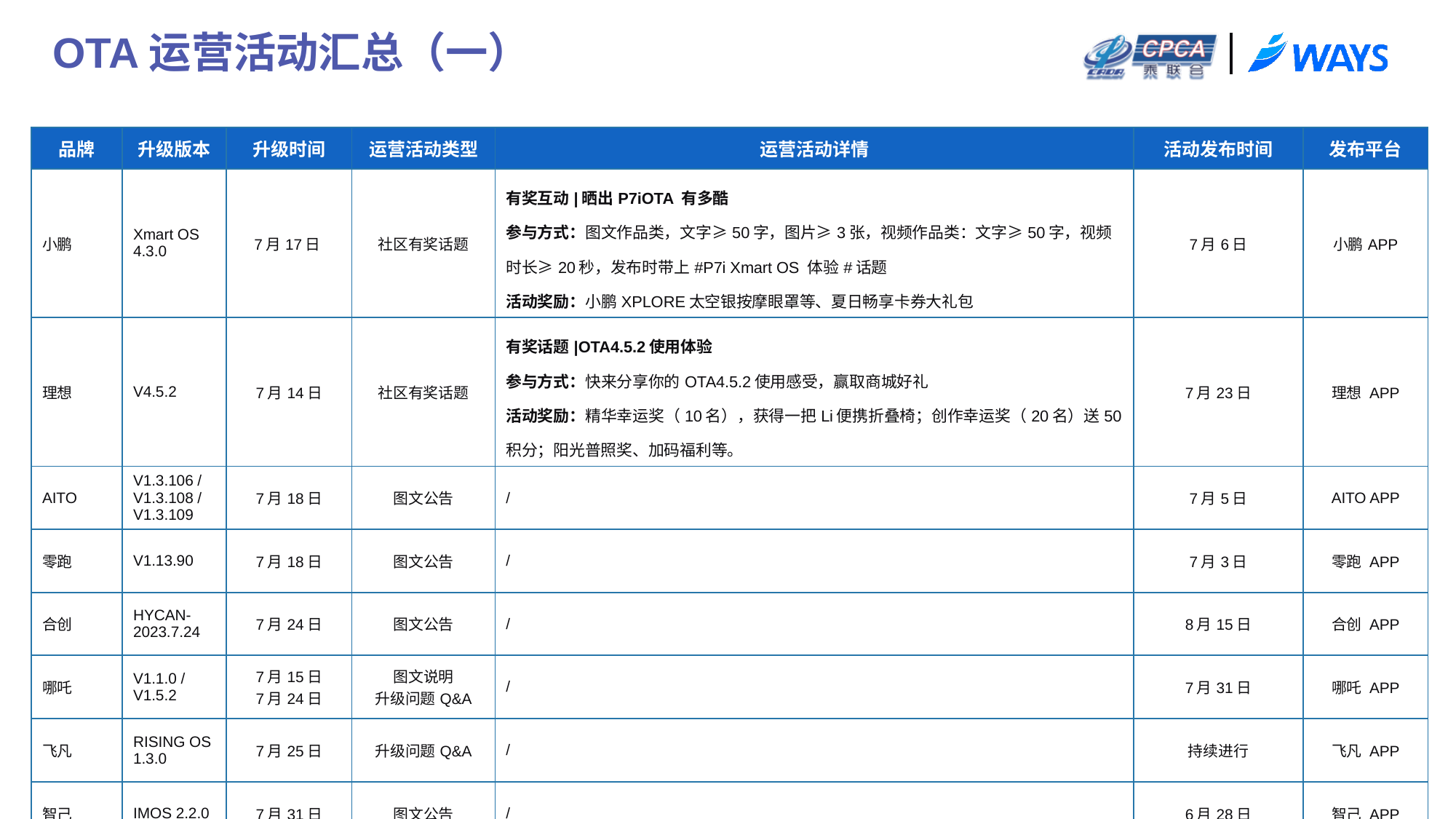

OTA运营活动汇总（一）
| 品牌 | 升级版本 | 升级时间 | 运营活动类型 | 运营活动详情 | 活动发布时间 | 发布平台 |
| --- | --- | --- | --- | --- | --- | --- |
| 小鹏 | Xmart OS 4.3.0 | 7月17日 | 社区有奖话题 | 有奖互动|晒出P7iOTA 有多酷 参与方式：图文作品类，文字≥50字，图片≥3张，视频作品类：文字≥50字，视频时长≥20秒，发布时带上#P7i Xmart OS 体验#话题 活动奖励：小鹏XPLORE太空银按摩眼罩等、夏日畅享卡券大礼包 | 7月6日 | 小鹏APP |
| 理想 | V4.5.2 | 7月14日 | 社区有奖话题 | 有奖话题|OTA4.5.2使用体验 参与方式：快来分享你的OTA4.5.2使用感受，赢取商城好礼 活动奖励：精华幸运奖（10名），获得一把Li便携折叠椅；创作幸运奖（20名）送50积分；阳光普照奖、加码福利等。 | 7月23日 | 理想 APP |
| AITO | V1.3.106 / V1.3.108 / V1.3.109 | 7月18日 | 图文公告 | / | 7月5日 | AITO APP |
| 零跑 | V1.13.90 | 7月18日 | 图文公告 | / | 7月3日 | 零跑 APP |
| 合创 | HYCAN-2023.7.24 | 7月24日 | 图文公告 | / | 8月15日 | 合创 APP |
| 哪吒 | V1.1.0 / V1.5.2 | 7月15日 7月24日 | 图文说明 升级问题Q&A | / | 7月31日 | 哪吒 APP |
| 飞凡 | RISING OS 1.3.0 | 7月25日 | 升级问题Q&A | / | 持续进行 | 飞凡 APP |
| 智己 | IMOS 2.2.0 | 7月31日 | 图文公告 | / | 6月28日 | 智己 APP |